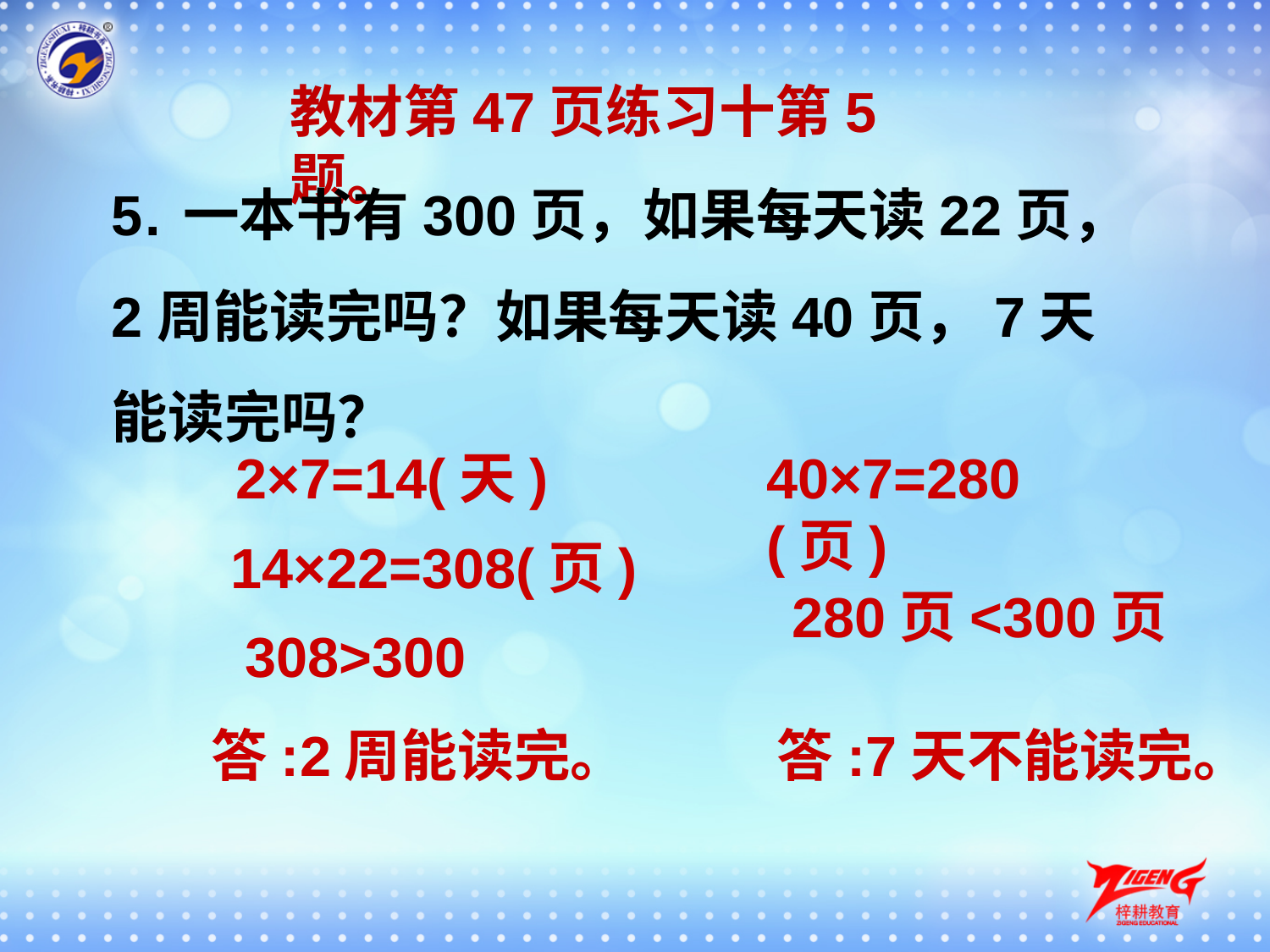

教材第47页练习十第5题。
一本书有300页，如果每天读22页，
2周能读完吗？如果每天读40页，7天
能读完吗？
2×7=14(天)
40×7=280(页)
14×22=308(页)
 280页<300页
308>300
答:2周能读完。
　答:7天不能读完。